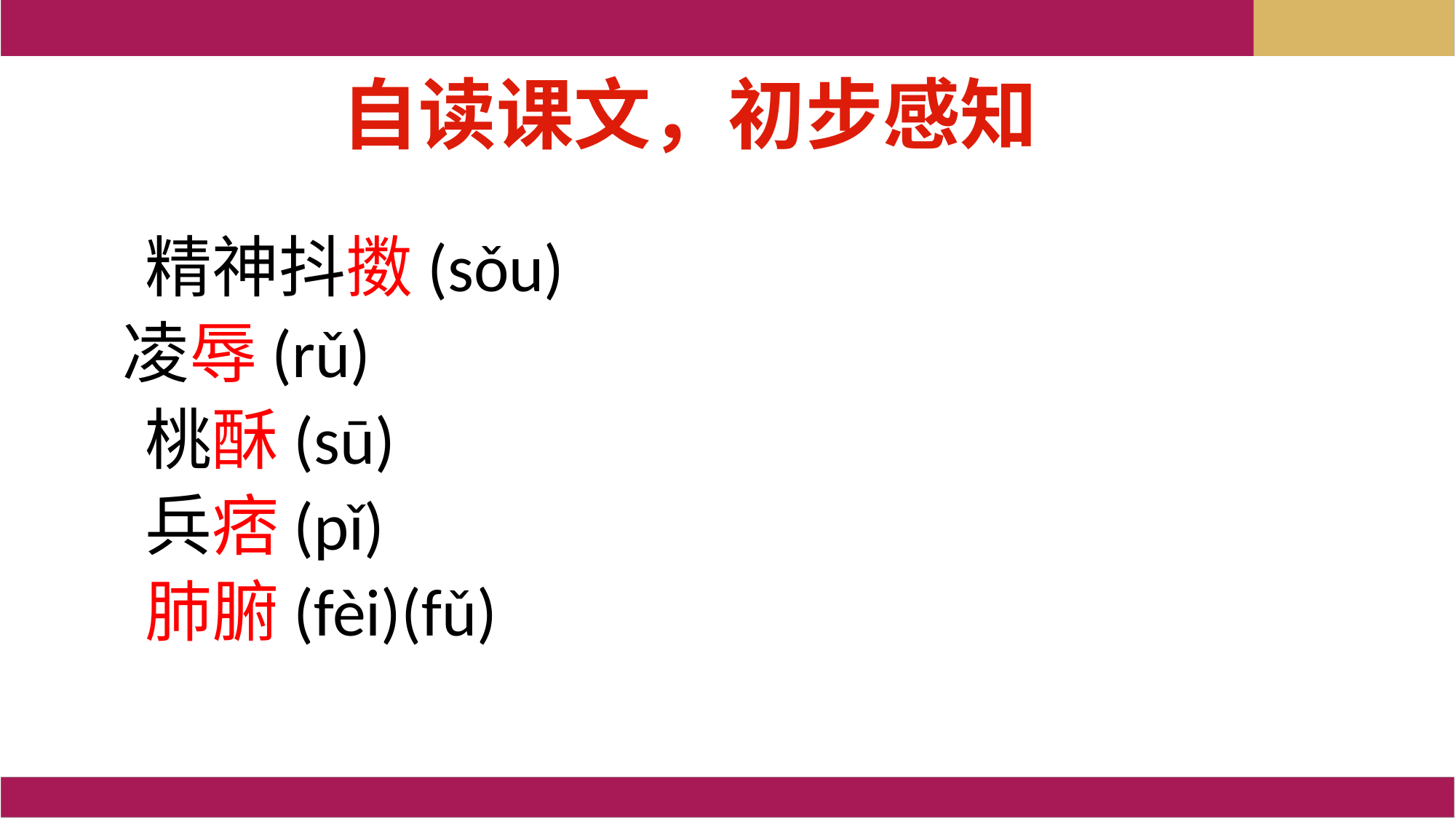

# 自读课文，初步感知

      精神抖擞(sǒu)
　  凌辱(rǔ)
      桃酥(sū)
      兵痞(pǐ)
      肺腑(fèi)(fǔ)